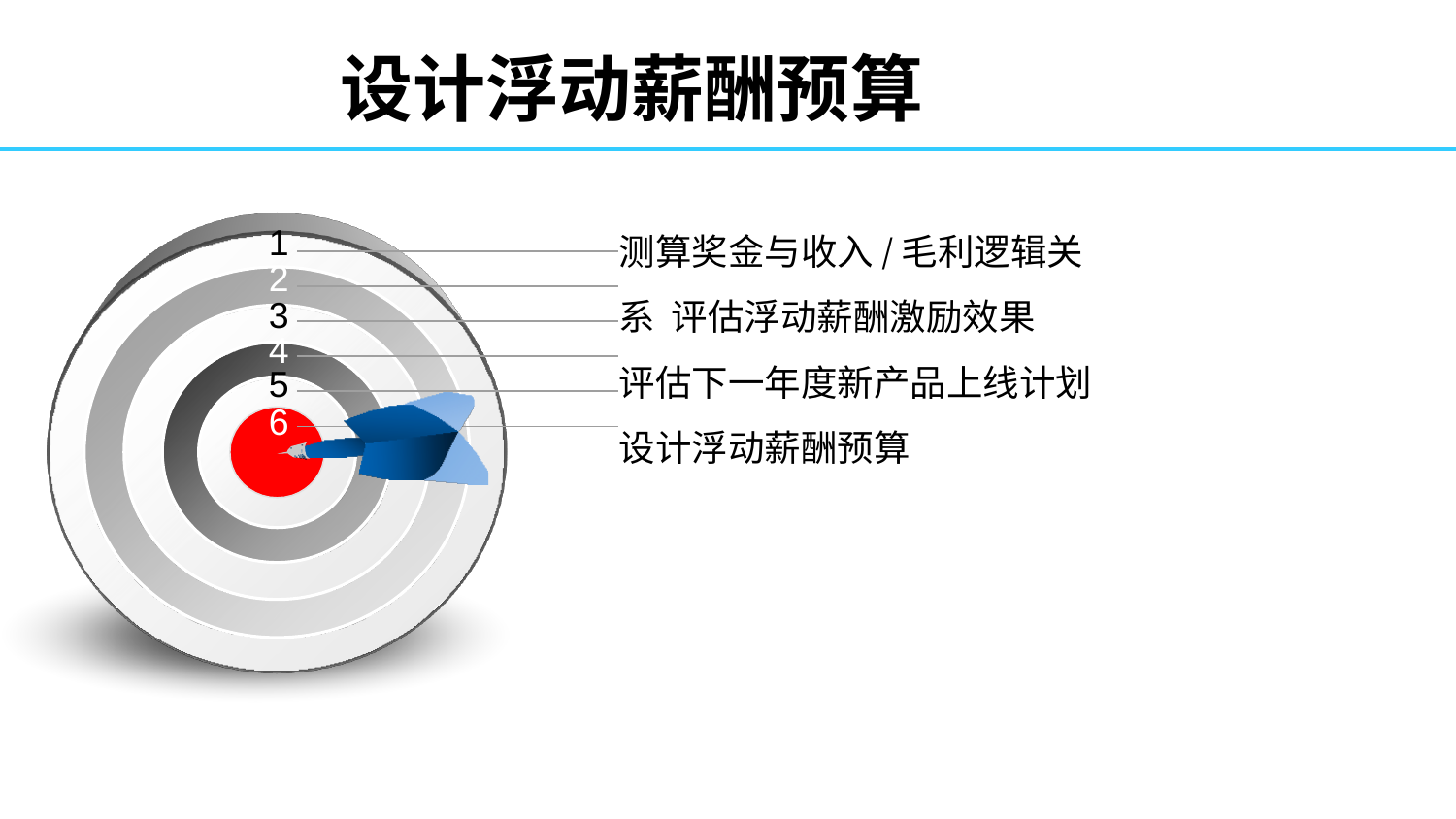

# 设计浮动薪酬预算

测算奖金与收入/毛利逻辑关系  评估浮动薪酬激励效果
评估下一年度新产品上线计划  设计浮动薪酬预算
1
2
3
4
5
6